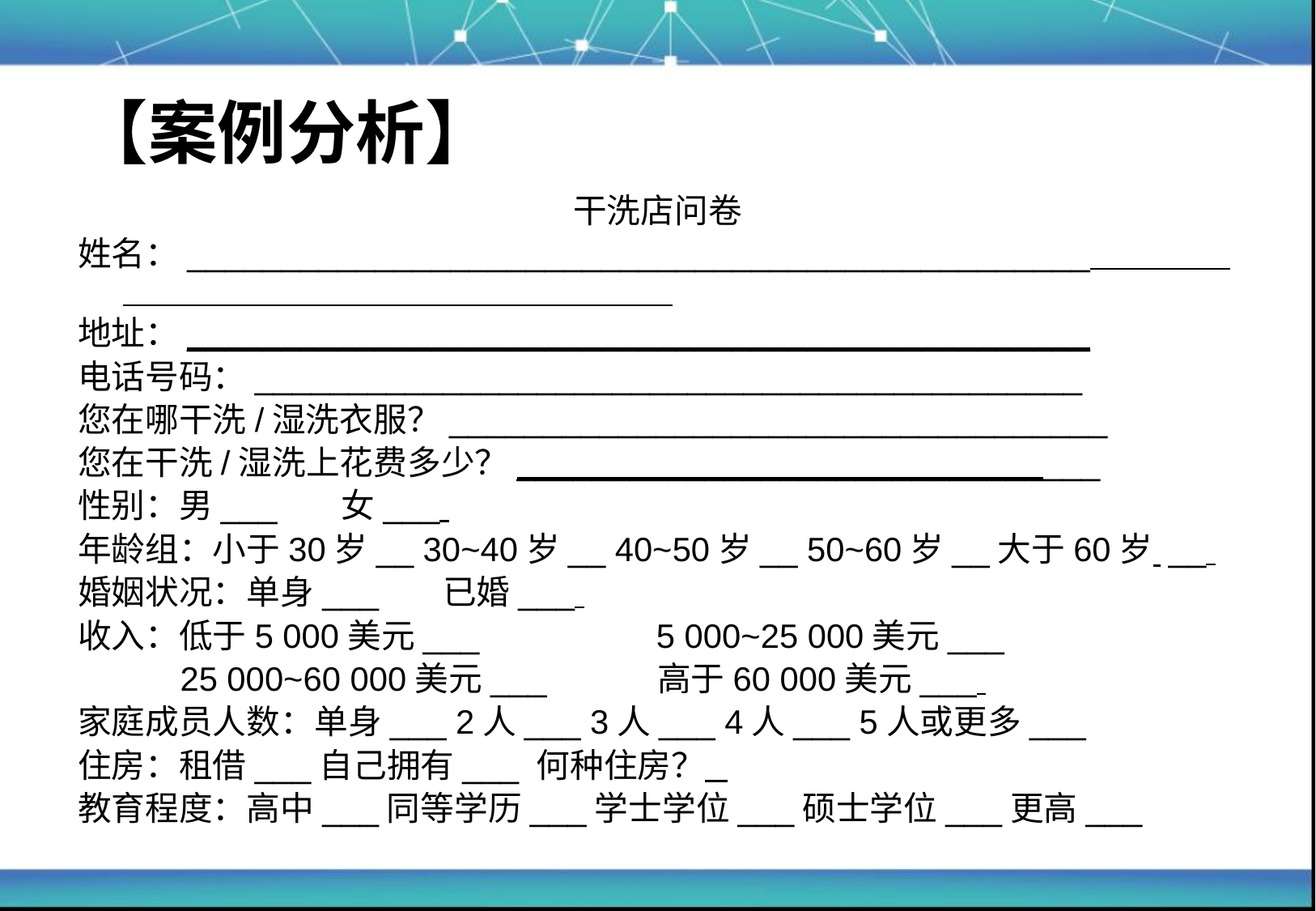

# 【案例分析】
干洗店问卷
姓名：________________________________________________
地址：________________________________________________
电话号码：____________________________________________
您在哪干洗/湿洗衣服？___________________________________
您在干洗/湿洗上花费多少？_______________________________
性别：男___      女___
年龄组：小于30岁__ 30~40岁__ 40~50岁__ 50~60岁__大于60岁 __
婚姻状况：单身___      已婚___
收入：低于5 000美元___                   5 000~25 000美元___
           25 000~60 000美元___           高于60 000美元___
家庭成员人数：单身___ 2人___ 3人___ 4人___ 5人或更多___
住房：租借___自己拥有___ 何种住房？
教育程度：高中___同等学历___学士学位___硕士学位___更高___